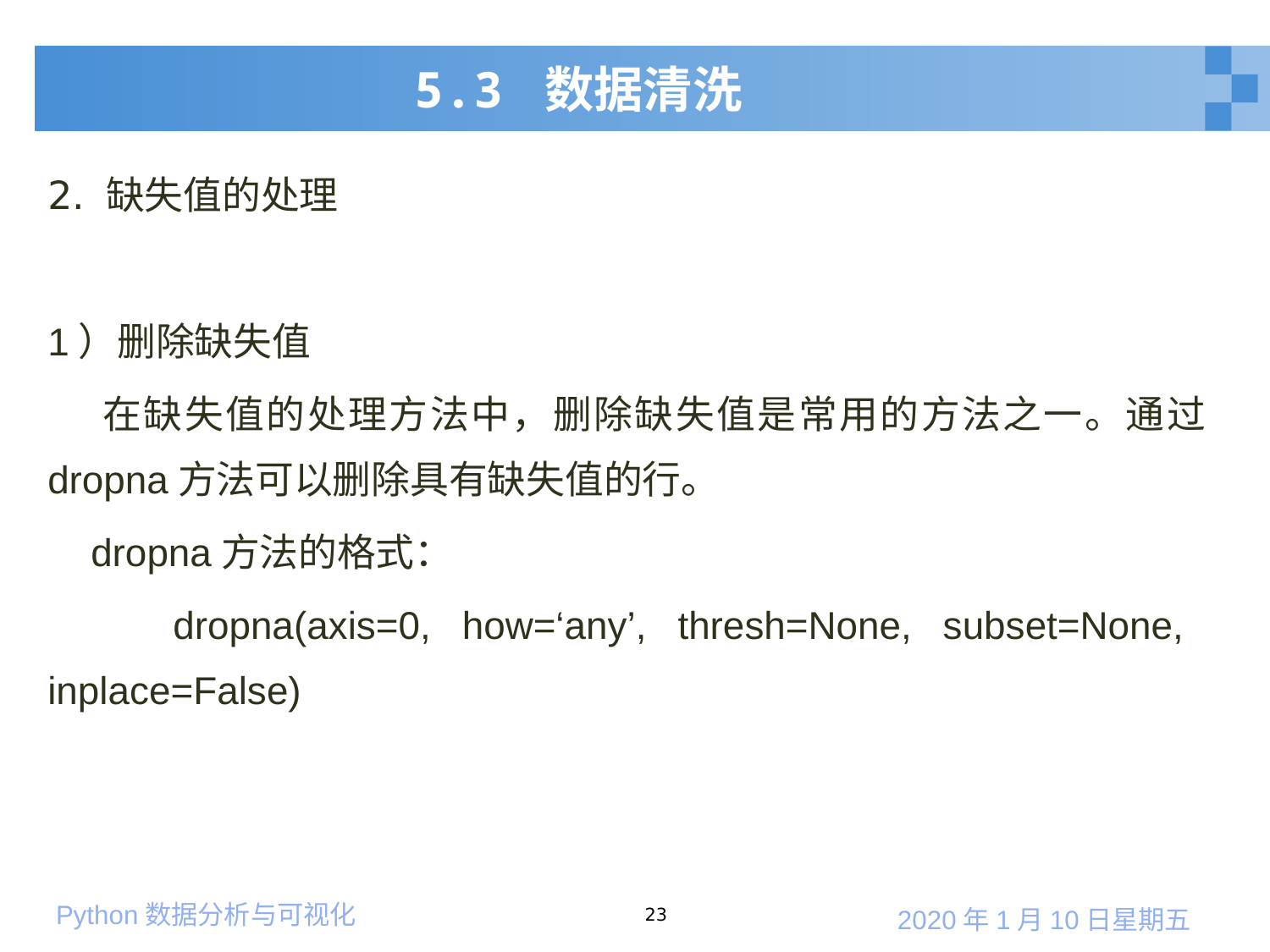

# 5.3 数据清洗
2. 缺失值的处理

1）删除缺失值
    在缺失值的处理方法中，删除缺失值是常用的方法之一。通过dropna方法可以删除具有缺失值的行。
    dropna方法的格式：
    dropna(axis=0, how=‘any’, thresh=None, subset=None,  inplace=False)

23
2020年1月10日星期五